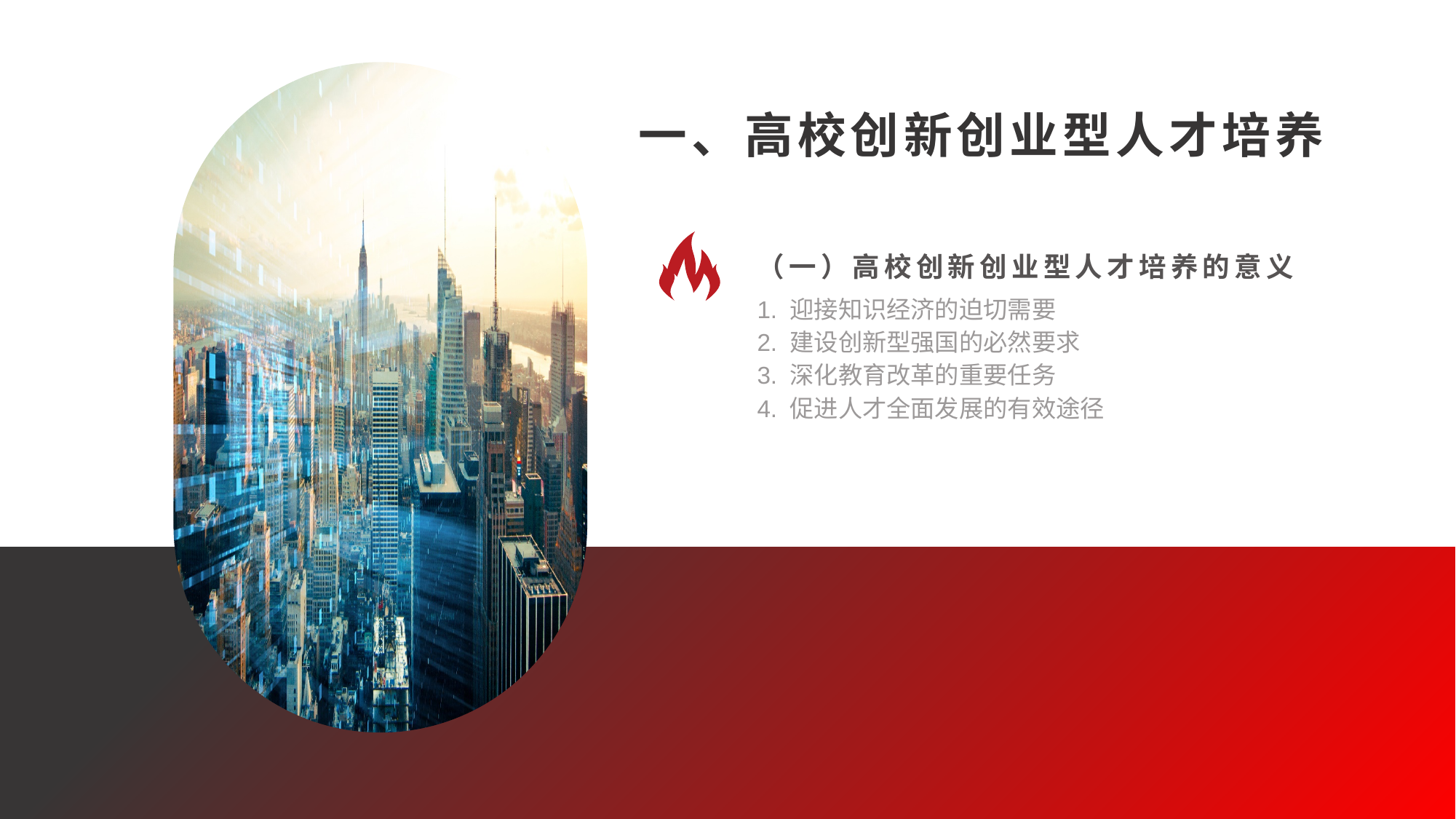

一、高校创新创业型人才培养

（一）高校创新创业型人才培养的意义
1. 迎接知识经济的迫切需要
2. 建设创新型强国的必然要求
3. 深化教育改革的重要任务
4. 促进人才全面发展的有效途径